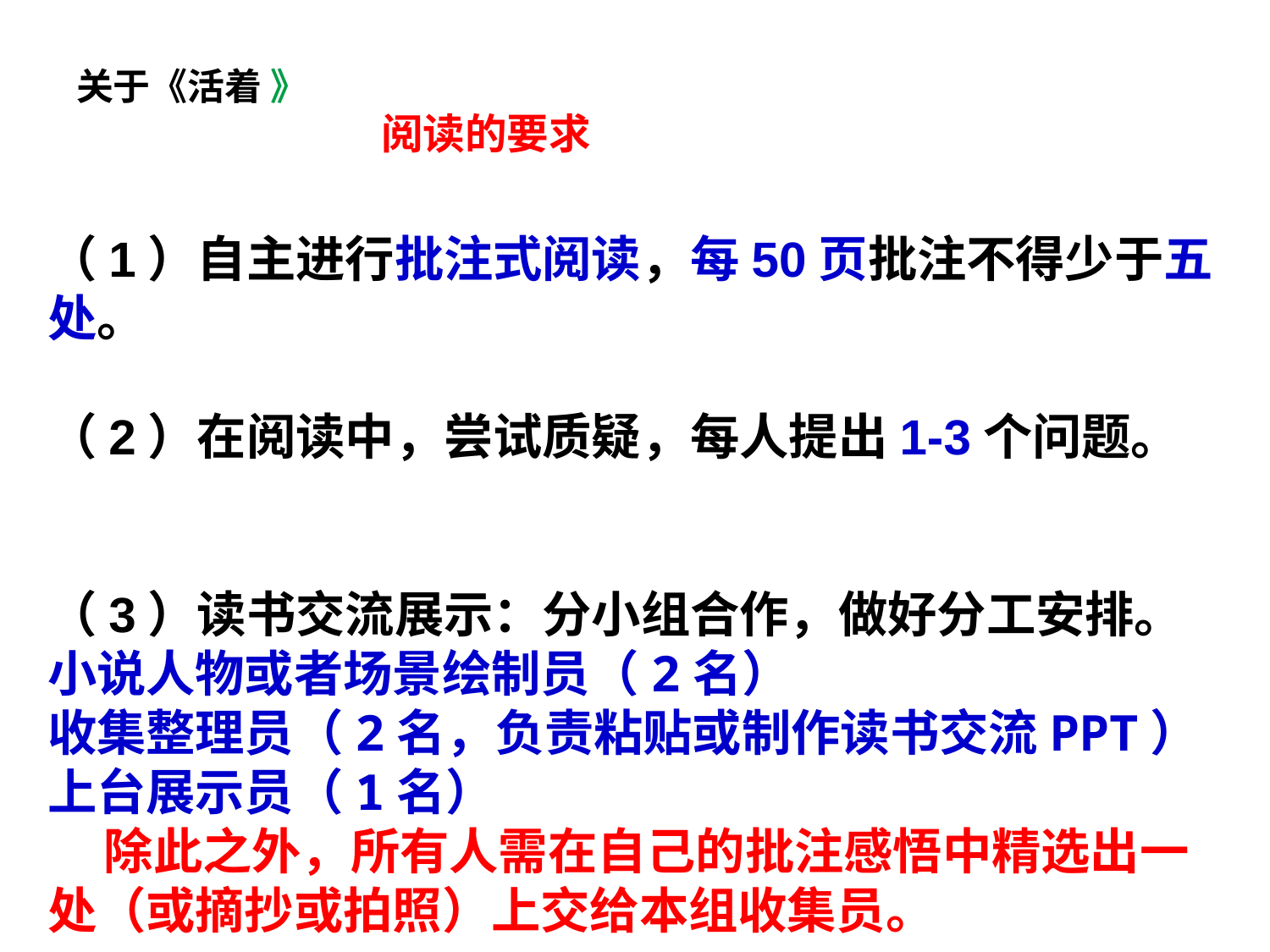

# 关于《活着 》 阅读的要求
（1）自主进行批注式阅读，每50页批注不得少于五处。

（2）在阅读中，尝试质疑，每人提出1-3个问题。

（3）读书交流展示：分小组合作，做好分工安排。
小说人物或者场景绘制员（2名）
收集整理员（2名，负责粘贴或制作读书交流PPT）
上台展示员（1名）
    除此之外，所有人需在自己的批注感悟中精选出一处（或摘抄或拍照）上交给本组收集员。